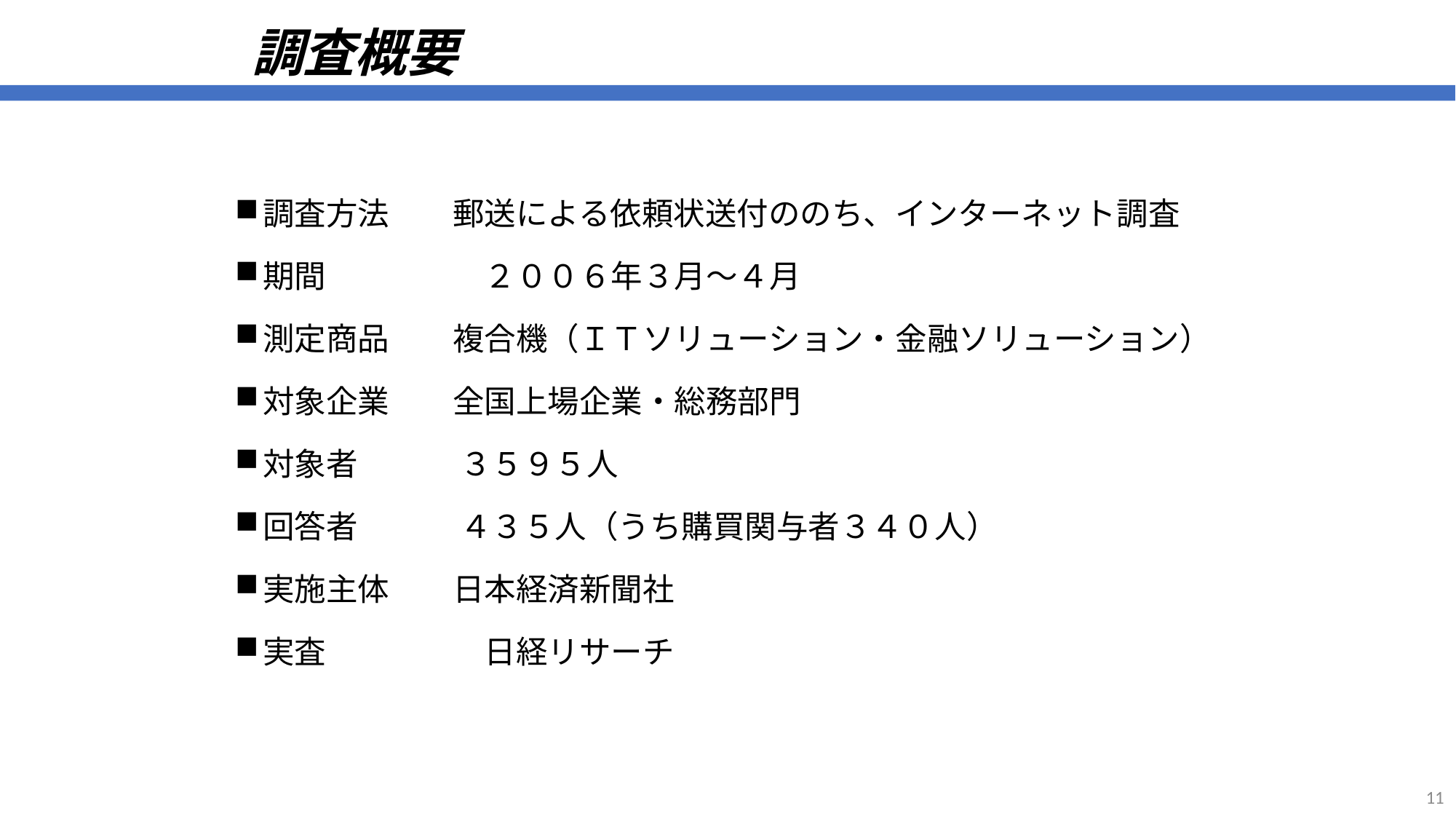

# 調査概要
調査方法　　郵送による依頼状送付ののち、インターネット調査
期間　　　　　２００６年３月～４月
測定商品　　複合機（ＩＴソリューション・金融ソリューション）
対象企業　　全国上場企業・総務部門
対象者　　　 ３５９５人
回答者　　　 ４３５人（うち購買関与者３４０人）
実施主体　　日本経済新聞社
実査　　　　　日経リサーチ
11